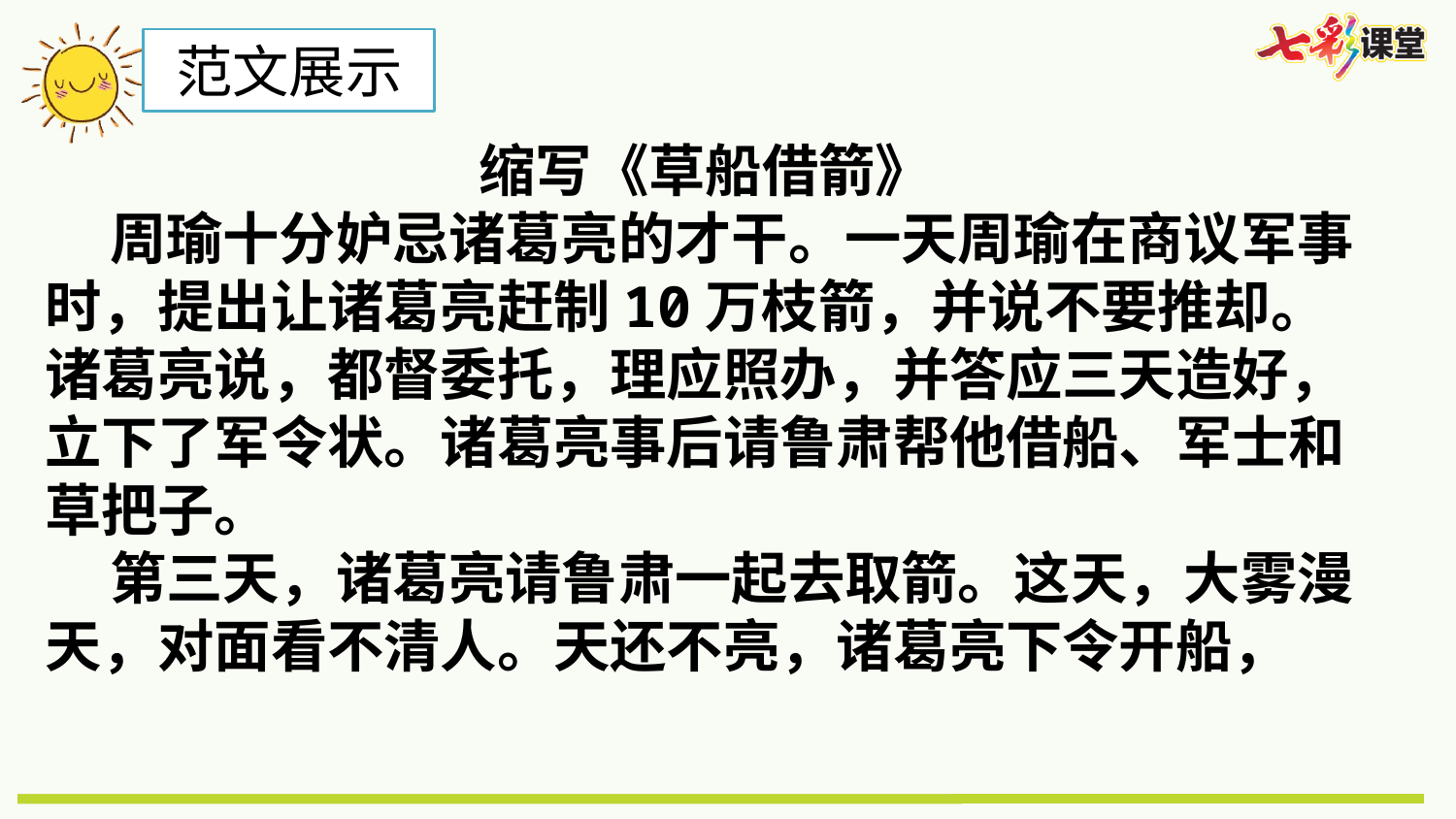

范文展示
缩写《草船借箭》
    周瑜十分妒忌诸葛亮的才干。一天周瑜在商议军事时，提出让诸葛亮赶制10万枝箭，并说不要推却。诸葛亮说，都督委托，理应照办，并答应三天造好，立下了军令状。诸葛亮事后请鲁肃帮他借船、军士和草把子。
    第三天，诸葛亮请鲁肃一起去取箭。这天，大雾漫天，对面看不清人。天还不亮，诸葛亮下令开船，